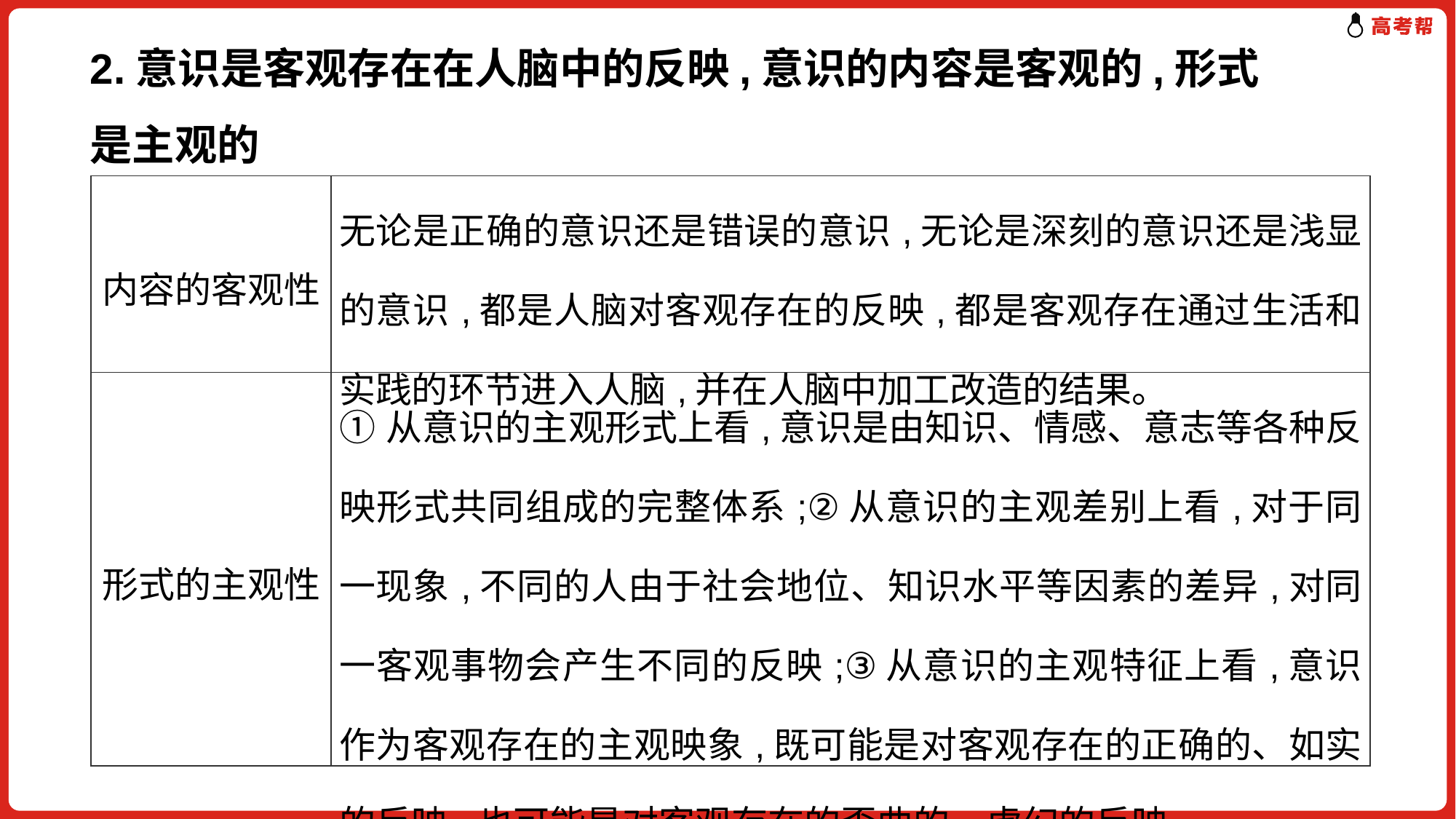

2.意识是客观存在在人脑中的反映,意识的内容是客观的,形式是主观的
| 内容的客观性 | 无论是正确的意识还是错误的意识,无论是深刻的意识还是浅显的意识,都是人脑对客观存在的反映,都是客观存在通过生活和实践的环节进入人脑,并在人脑中加工改造的结果。 |
| --- | --- |
| 形式的主观性 | ①从意识的主观形式上看,意识是由知识、情感、意志等各种反映形式共同组成的完整体系;②从意识的主观差别上看,对于同一现象,不同的人由于社会地位、知识水平等因素的差异,对同一客观事物会产生不同的反映;③从意识的主观特征上看,意识作为客观存在的主观映象,既可能是对客观存在的正确的、如实的反映,也可能是对客观存在的歪曲的、虚幻的反映。 |